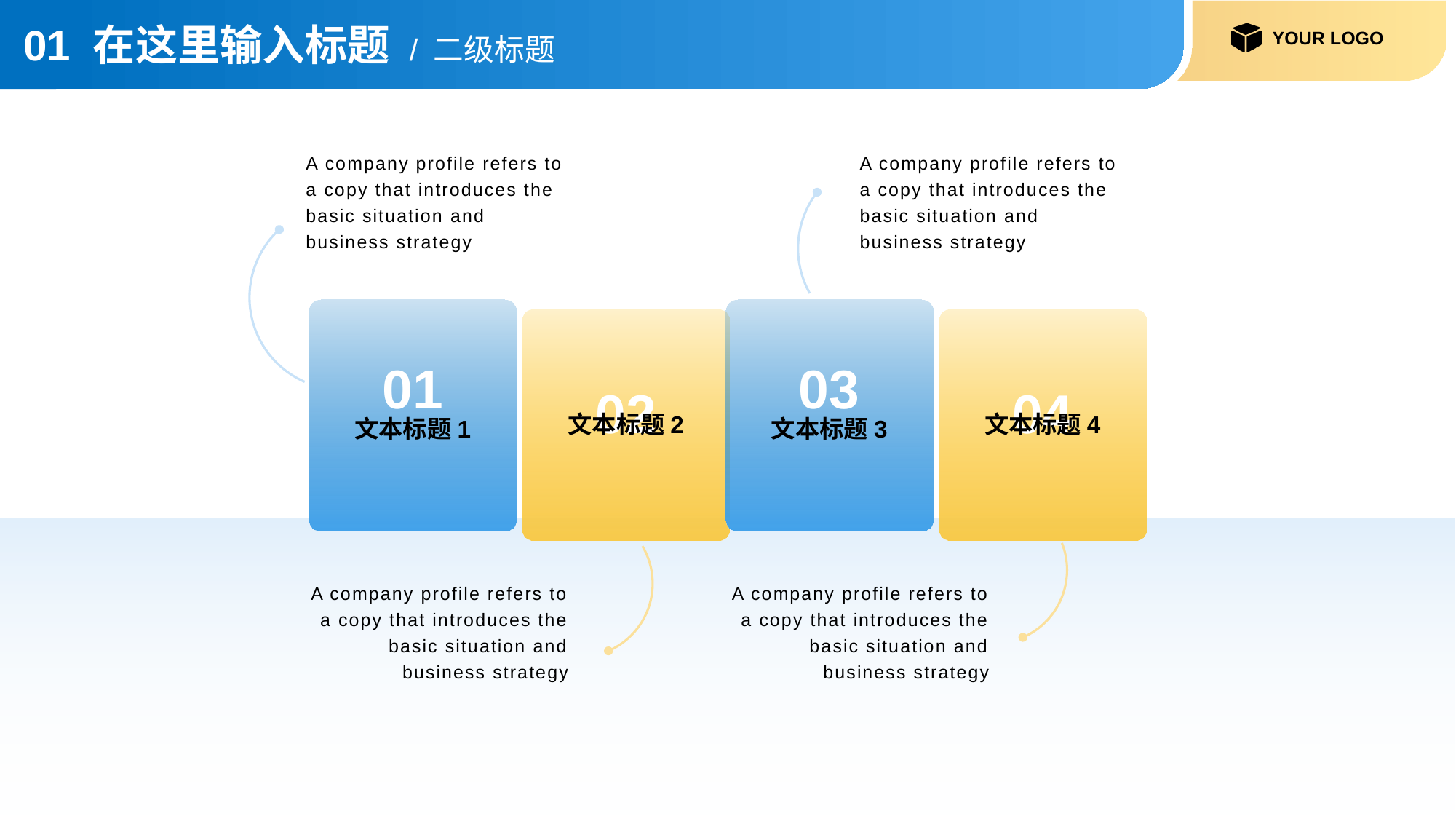

# 01 在这里输入标题 / 二级标题
A company profile refers to a copy that introduces the basic situation and business strategy
A company profile refers to a copy that introduces the basic situation and business strategy

01
文本标题1

03
文本标题3

02
文本标题2

04
文本标题4

A company profile refers to a copy that introduces the basic situation and business strategy
A company profile refers to a copy that introduces the basic situation and business strategy